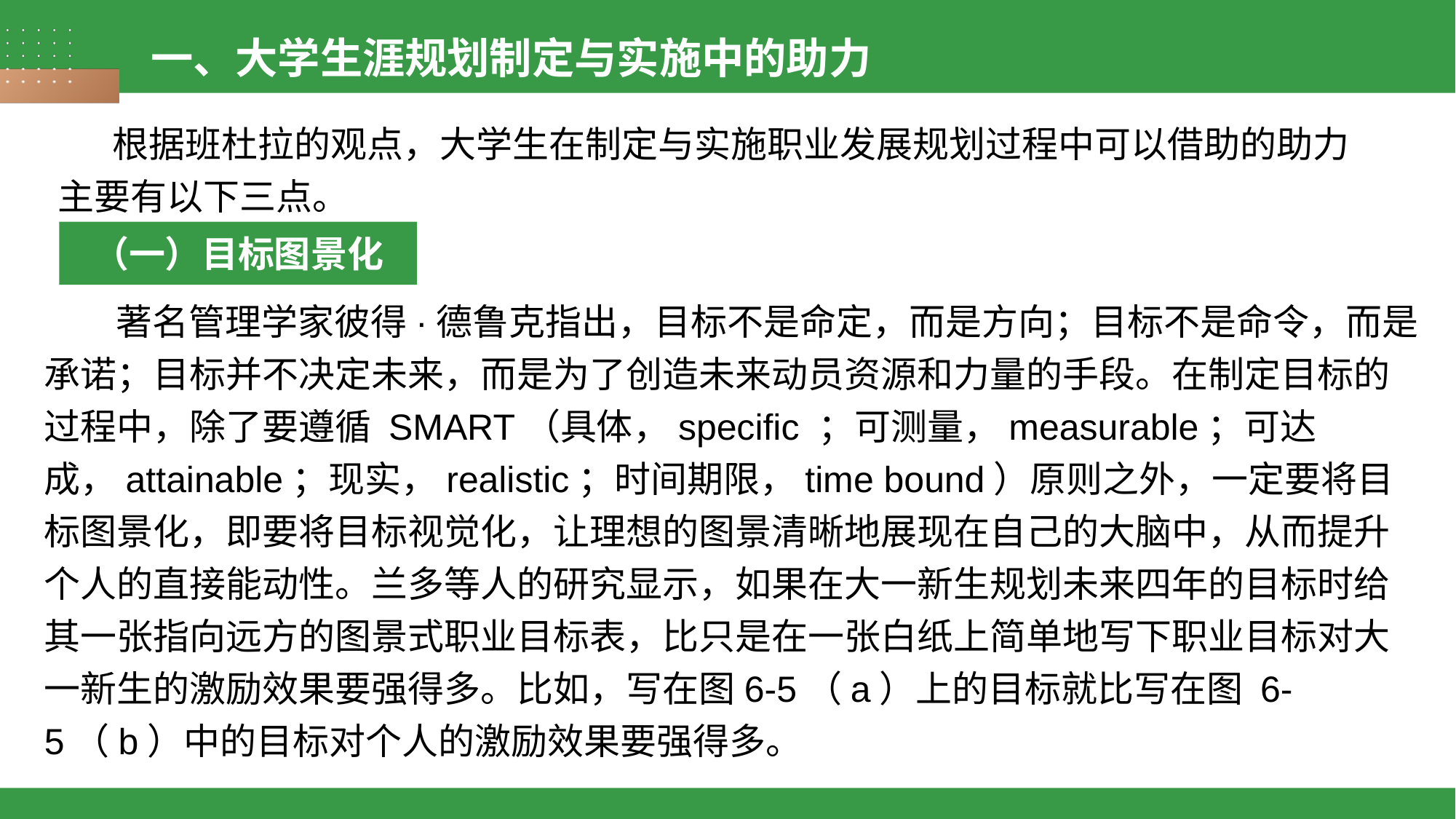

一、大学生涯规划制定与实施中的助力
根据班杜拉的观点，大学生在制定与实施职业发展规划过程中可以借助的助力主要有以下三点。
（一）目标图景化
 著名管理学家彼得·德鲁克指出，目标不是命定，而是方向；目标不是命令，而是承诺；目标并不决定未来，而是为了创造未来动员资源和力量的手段。在制定目标的过程中，除了要遵循 SMART（具体，specific ；可测量，measurable；可达成，attainable；现实，realistic；时间期限，time bound）原则之外，一定要将目标图景化，即要将目标视觉化，让理想的图景清晰地展现在自己的大脑中，从而提升个人的直接能动性。兰多等人的研究显示，如果在大一新生规划未来四年的目标时给其一张指向远方的图景式职业目标表，比只是在一张白纸上简单地写下职业目标对大一新生的激励效果要强得多。比如，写在图6-5（a）上的目标就比写在图 6-5（b）中的目标对个人的激励效果要强得多。